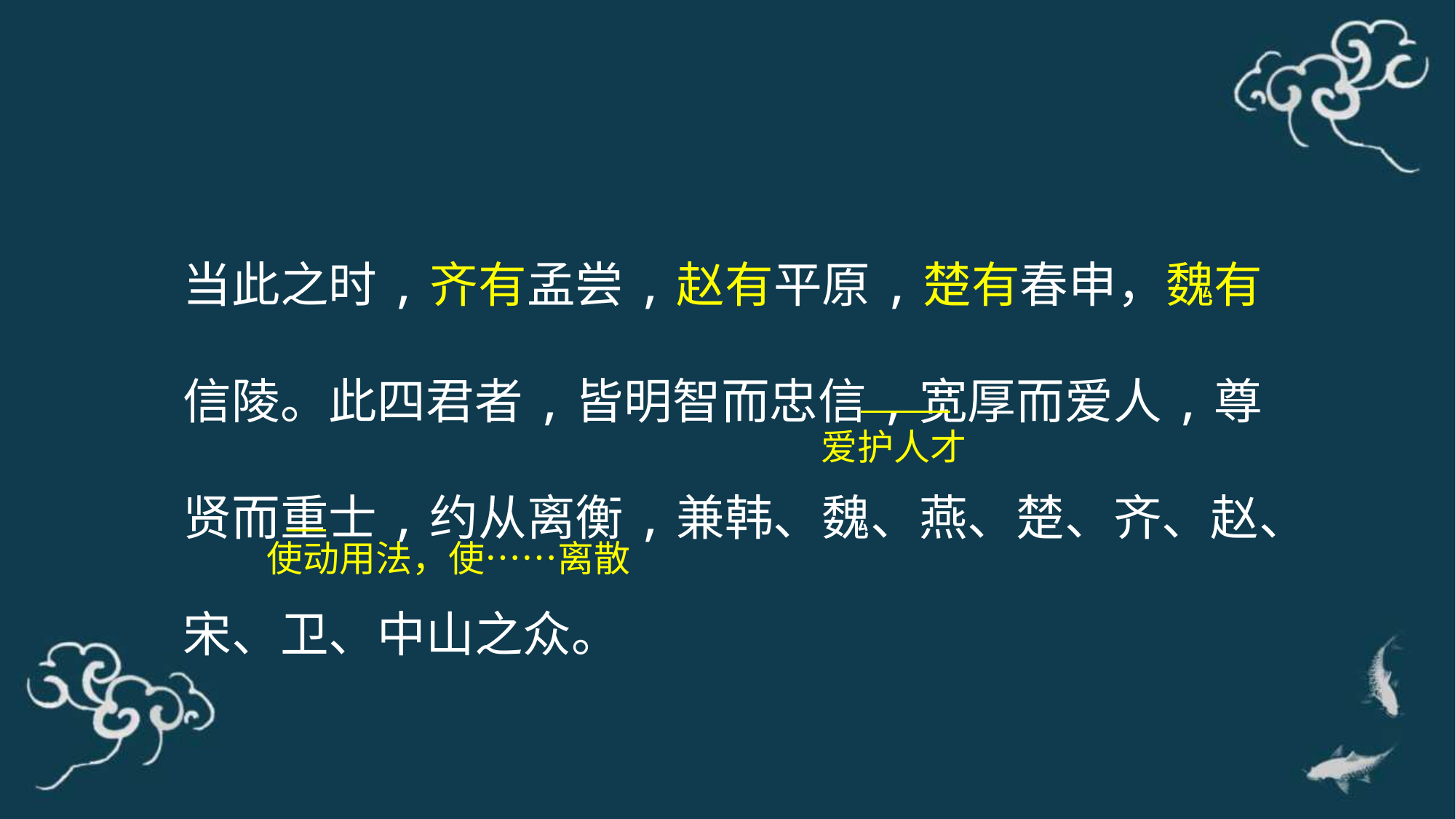

当此之时,齐有孟尝,赵有平原,楚有春申，魏有信陵。此四君者,皆明智而忠信,宽厚而爱人,尊贤而重士,约从离衡,兼韩、魏、燕、楚、齐、赵、宋、卫、中山之众。
爱护人才
使动用法，使……离散